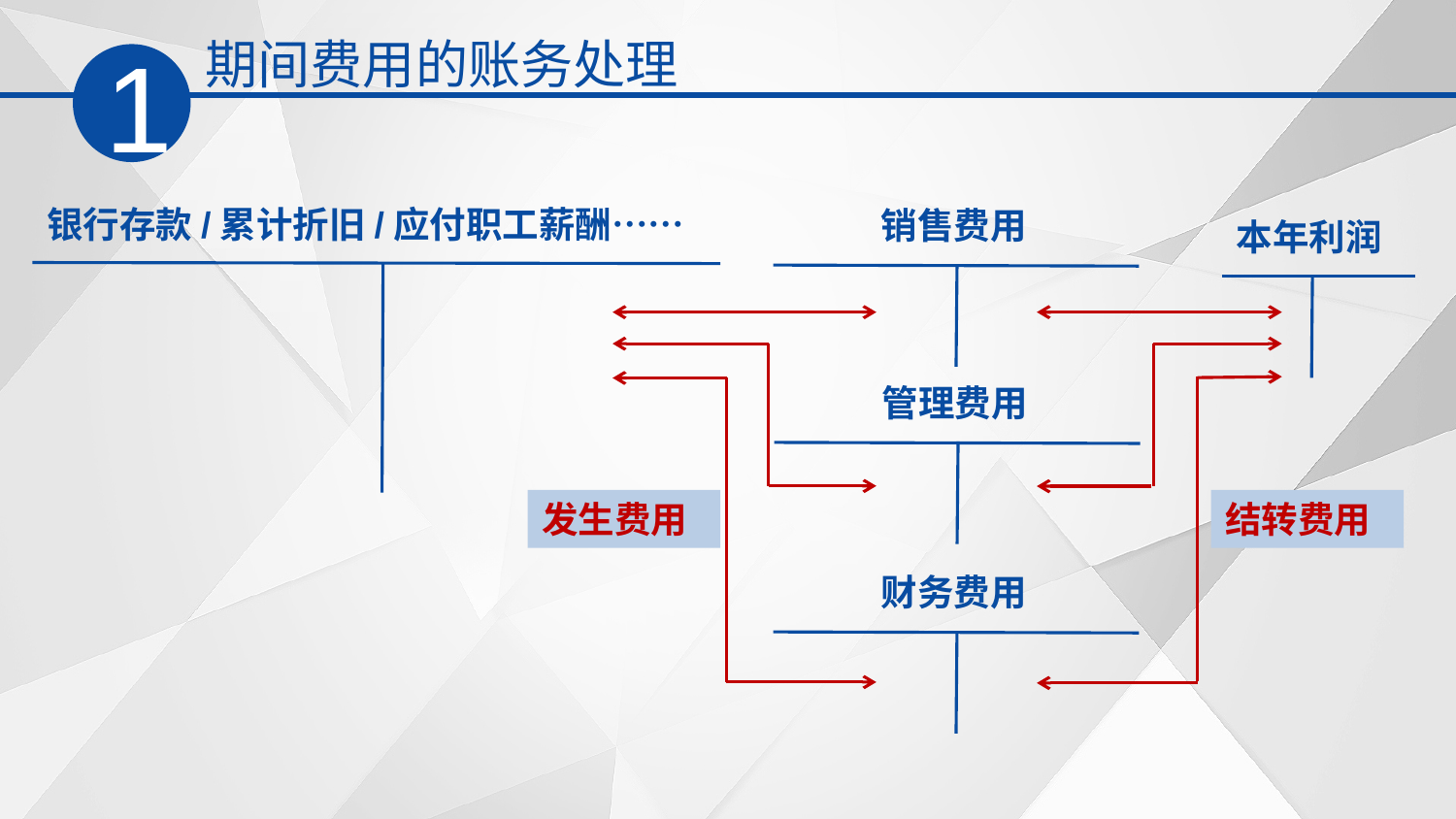

期间费用的账务处理
1

银行存款/累计折旧/应付职工薪酬……
销售费用
本年利润
管理费用
发生费用
结转费用
财务费用